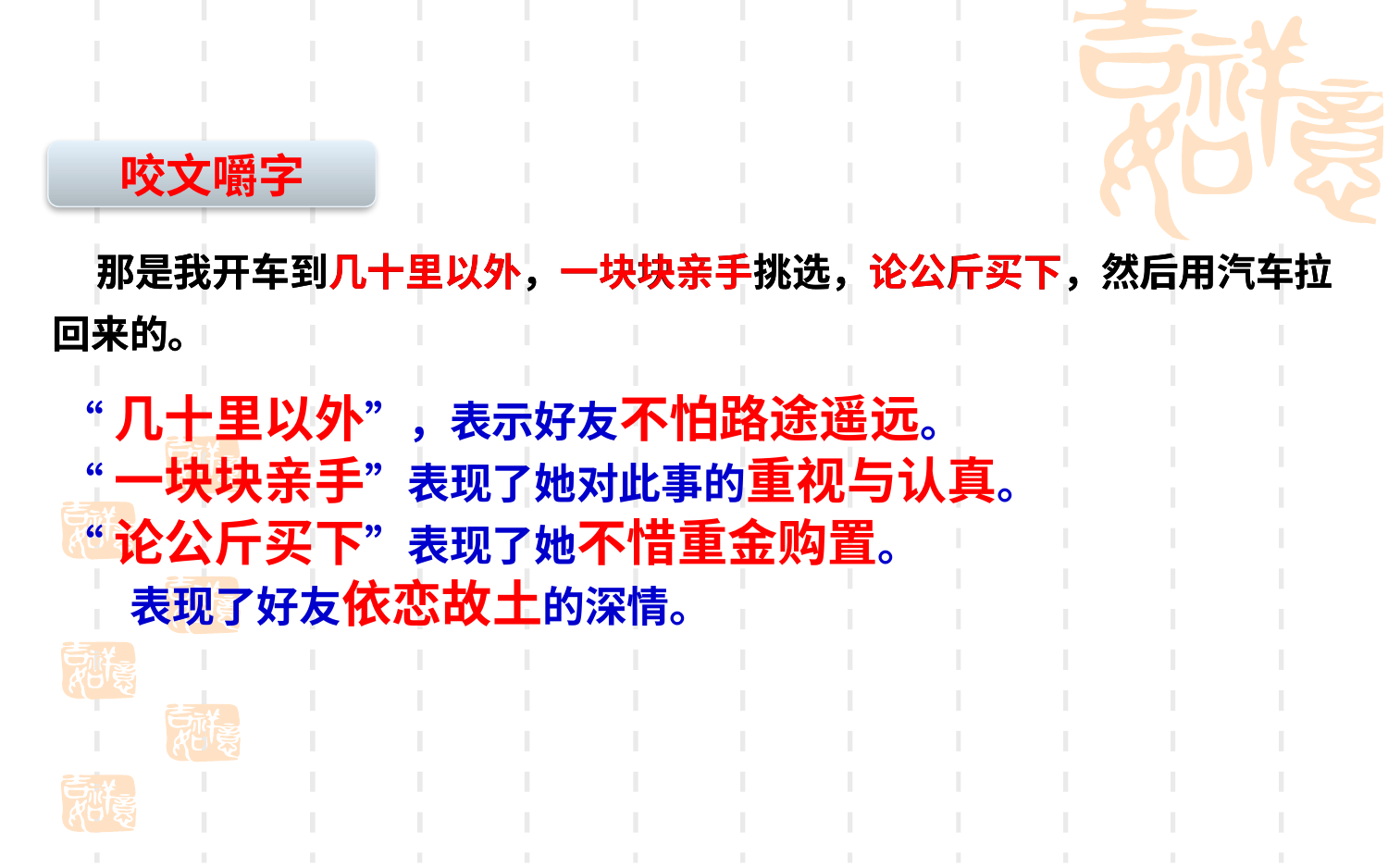

咬文嚼字
    那是我开车到几十里以外，一块块亲手挑选，论公斤买下，然后用汽车拉回来的。
    那是我开车到几十里以外，一块块亲手挑选，论公斤买下，然后用汽车拉回来的。
“几十里以外”，表示好友不怕路途遥远。
“一块块亲手”表现了她对此事的重视与认真。
“论公斤买下”表现了她不惜重金购置。
      表现了好友依恋故土的深情。